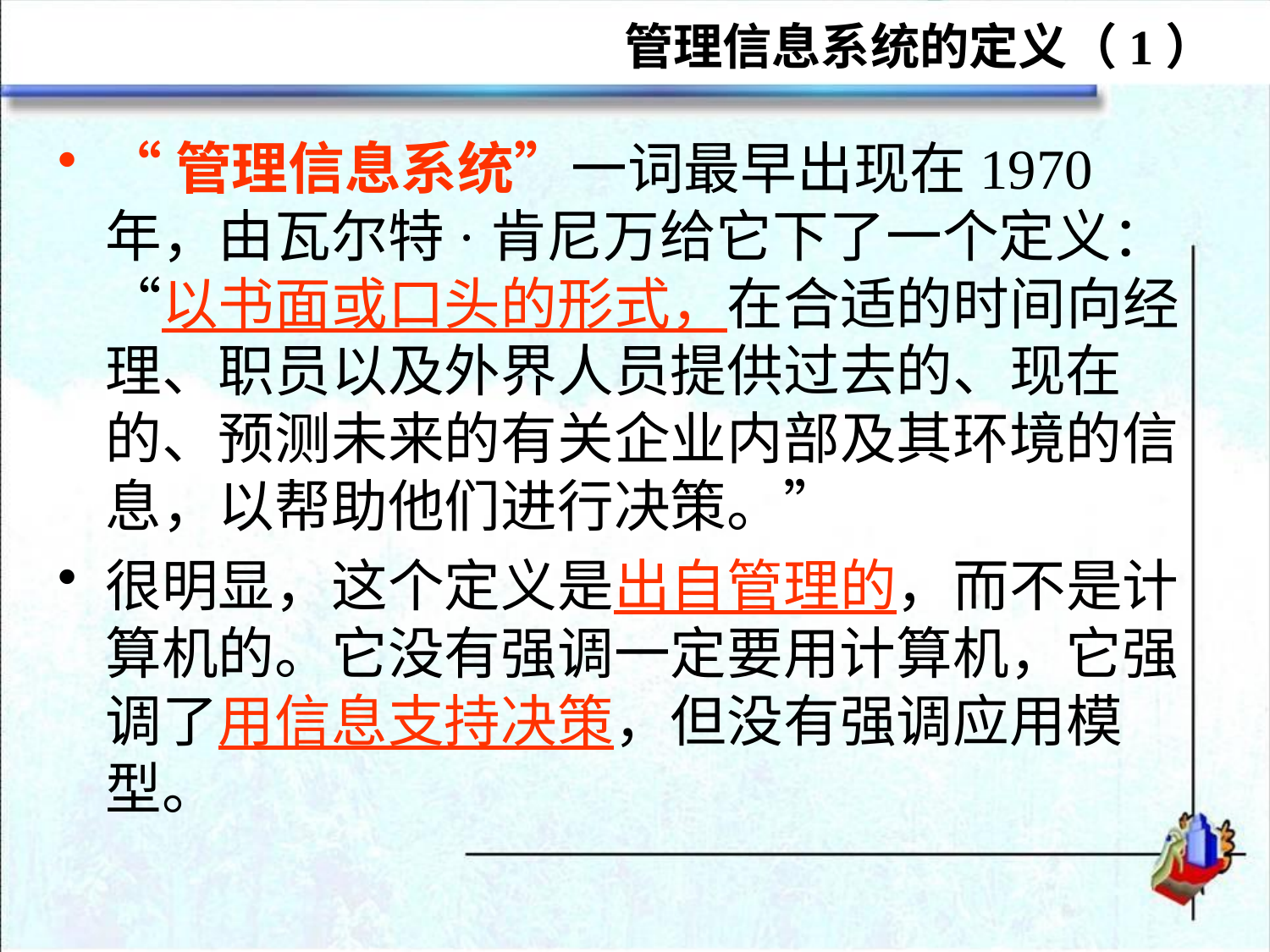

# 管理信息系统的定义（1）
“管理信息系统”一词最早出现在1970年，由瓦尔特·肯尼万给它下了一个定义：“以书面或口头的形式，在合适的时间向经理、职员以及外界人员提供过去的、现在的、预测未来的有关企业内部及其环境的信息，以帮助他们进行决策。”
很明显，这个定义是出自管理的，而不是计算机的。它没有强调一定要用计算机，它强调了用信息支持决策，但没有强调应用模型。